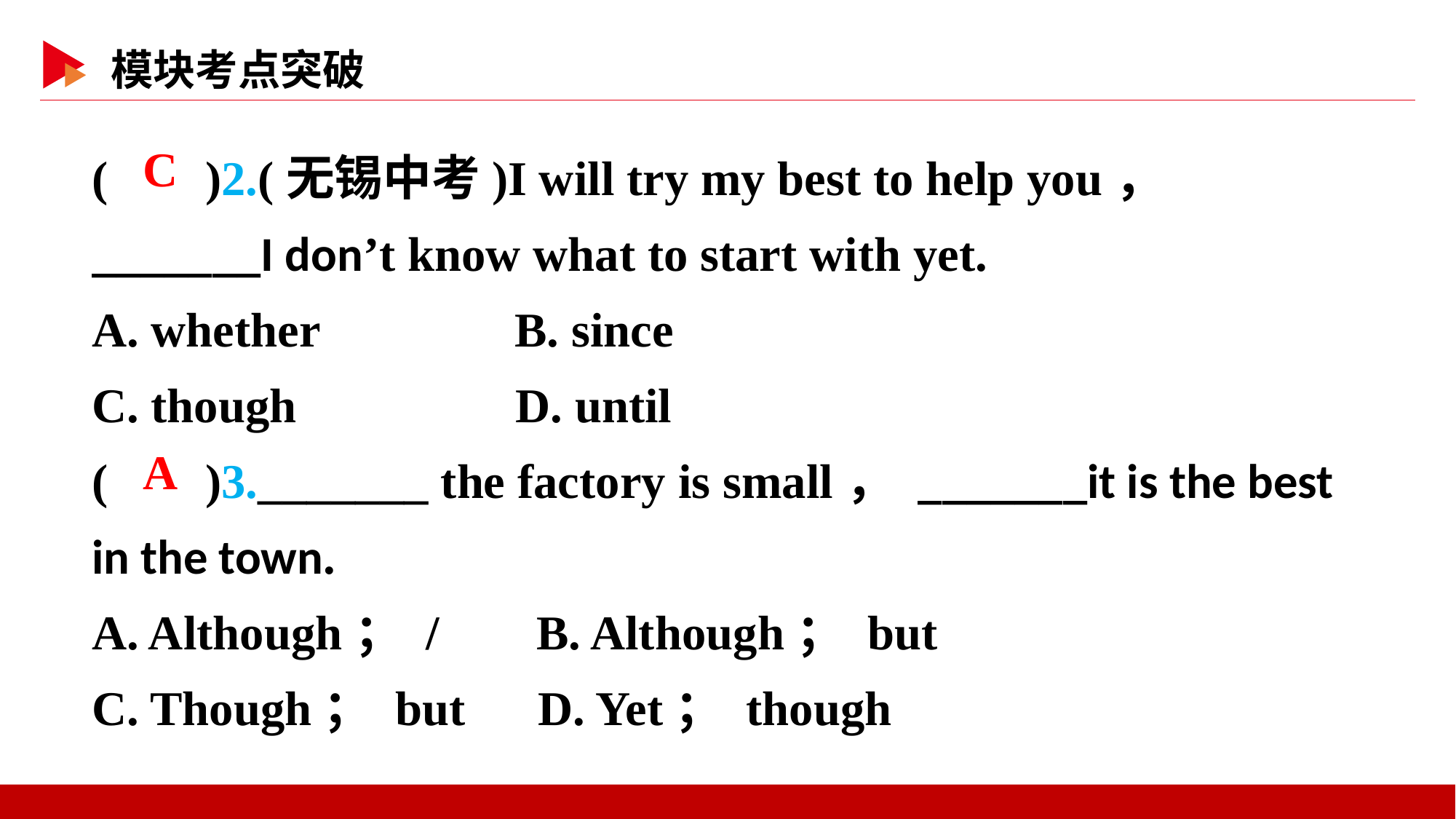

(        )2.(无锡中考)I will try my best to help you， _______I don’t know what to start with yet.
A. whether                B. since
C. though                  D. until
(        )3._______ the factory is small， _______it is the best in the town.
A. Although； /        B. Although； but
C. Though； but      D. Yet； though
   C
   A